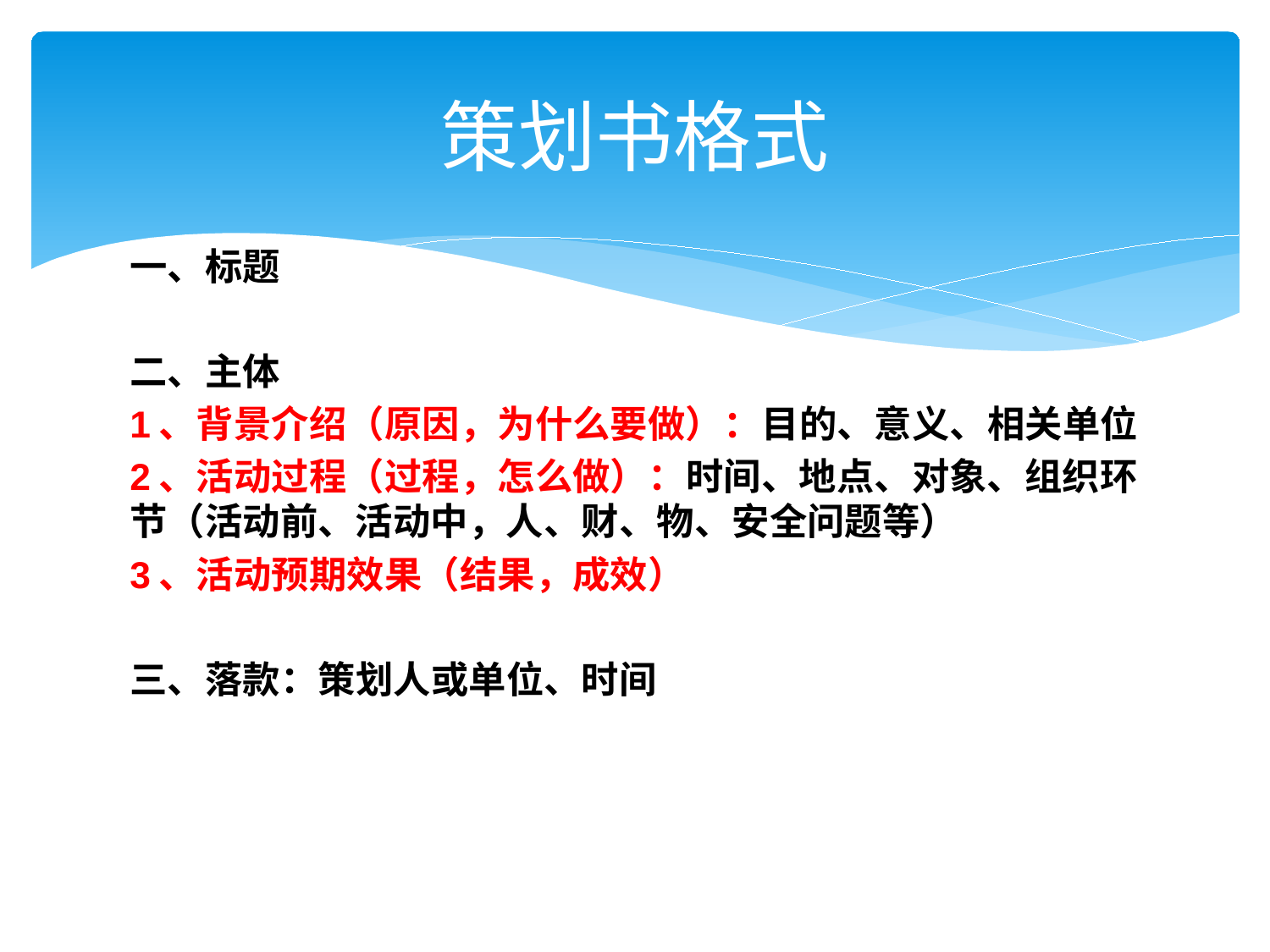

# 策划书格式
一、标题

二、主体
1、背景介绍（原因，为什么要做）：目的、意义、相关单位
2、活动过程（过程，怎么做）：时间、地点、对象、组织环节（活动前、活动中，人、财、物、安全问题等）
3、活动预期效果（结果，成效）

三、落款：策划人或单位、时间